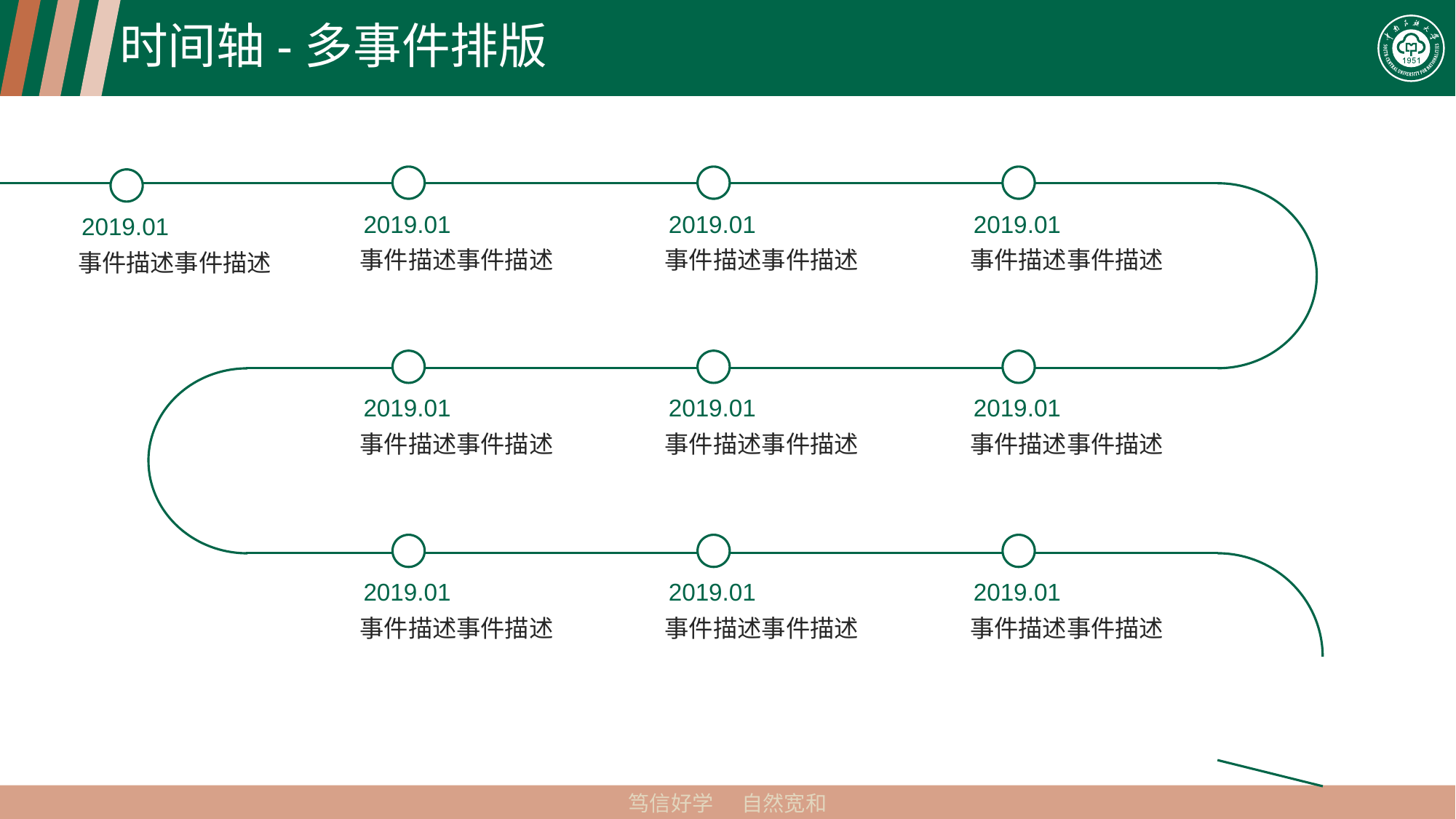

# 时间轴-多事件排版

2019.01
事件描述事件描述

2019.01
事件描述事件描述

2019.01
事件描述事件描述

2019.01
事件描述事件描述

2019.01
事件描述事件描述

2019.01
事件描述事件描述

2019.01
事件描述事件描述

2019.01
事件描述事件描述

2019.01
事件描述事件描述

2019.01
事件描述事件描述